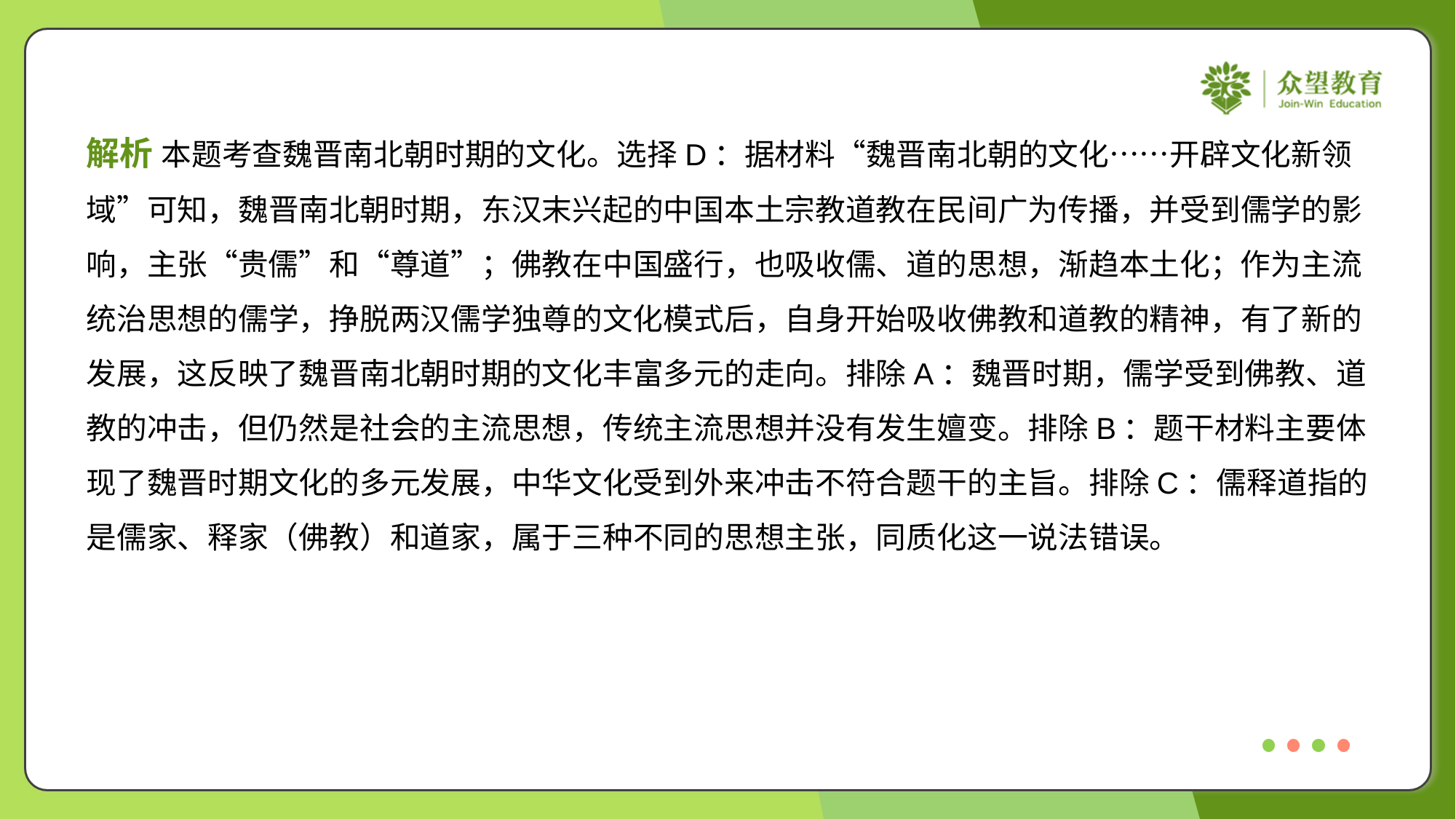

解析 本题考查魏晋南北朝时期的文化。选择D：据材料“魏晋南北朝的文化……开辟文化新领
域”可知，魏晋南北朝时期，东汉末兴起的中国本土宗教道教在民间广为传播，并受到儒学的影
响，主张“贵儒”和“尊道”；佛教在中国盛行，也吸收儒、道的思想，渐趋本土化；作为主流
统治思想的儒学，挣脱两汉儒学独尊的文化模式后，自身开始吸收佛教和道教的精神，有了新的
发展，这反映了魏晋南北朝时期的文化丰富多元的走向。排除A：魏晋时期，儒学受到佛教、道
教的冲击，但仍然是社会的主流思想，传统主流思想并没有发生嬗变。排除B：题干材料主要体
现了魏晋时期文化的多元发展，中华文化受到外来冲击不符合题干的主旨。排除C：儒释道指的
是儒家、释家（佛教）和道家，属于三种不同的思想主张，同质化这一说法错误。